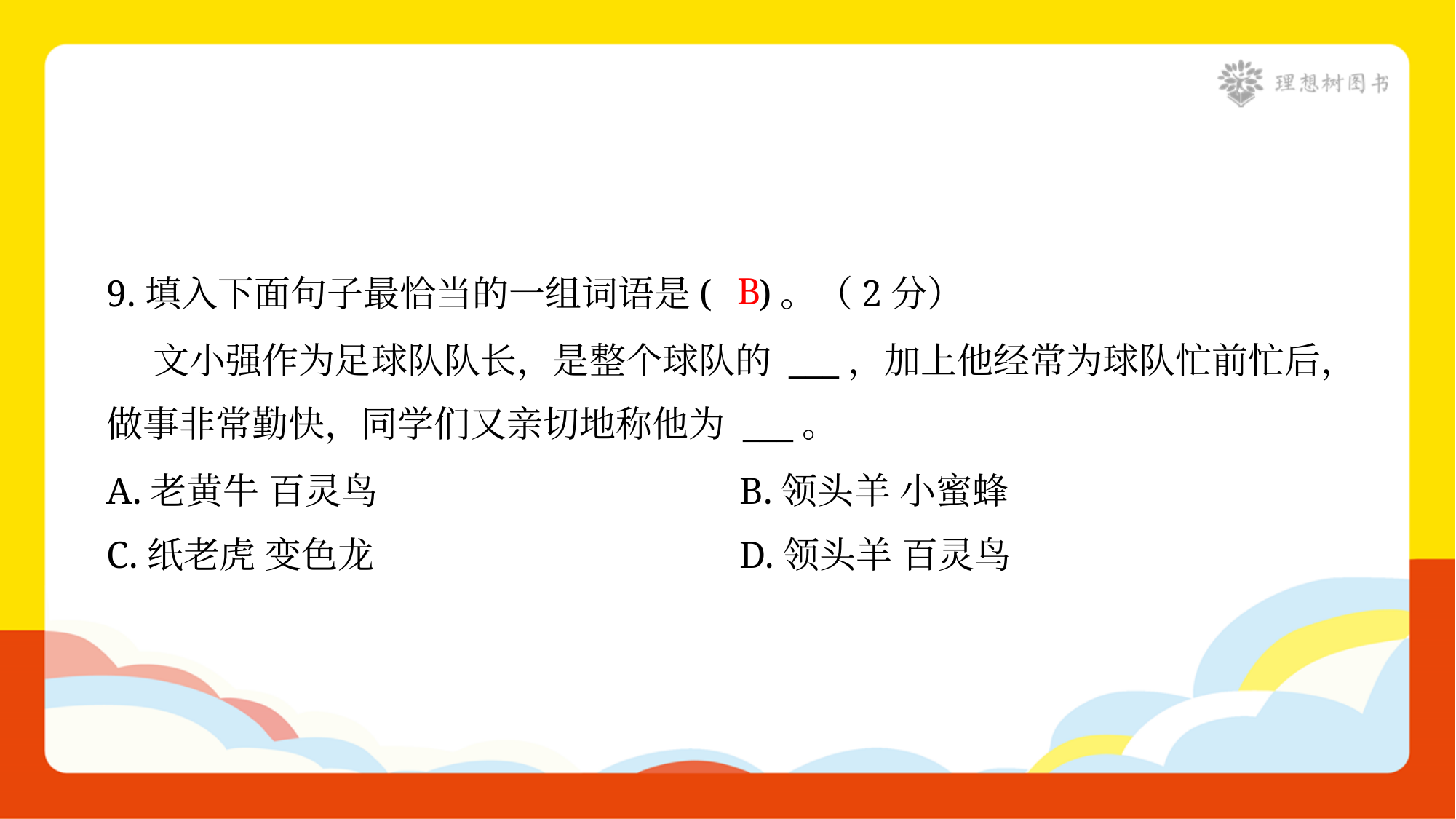

9.填入下面句子最恰当的一组词语是(     )。（2分）
    文小强作为足球队队长，是整个球队的 ___，加上他经常为球队忙前忙后，
做事非常勤快，同学们又亲切地称他为 ___。
B
A.老黄牛 百灵鸟	B.领头羊 小蜜蜂
C.纸老虎 变色龙	D.领头羊 百灵鸟